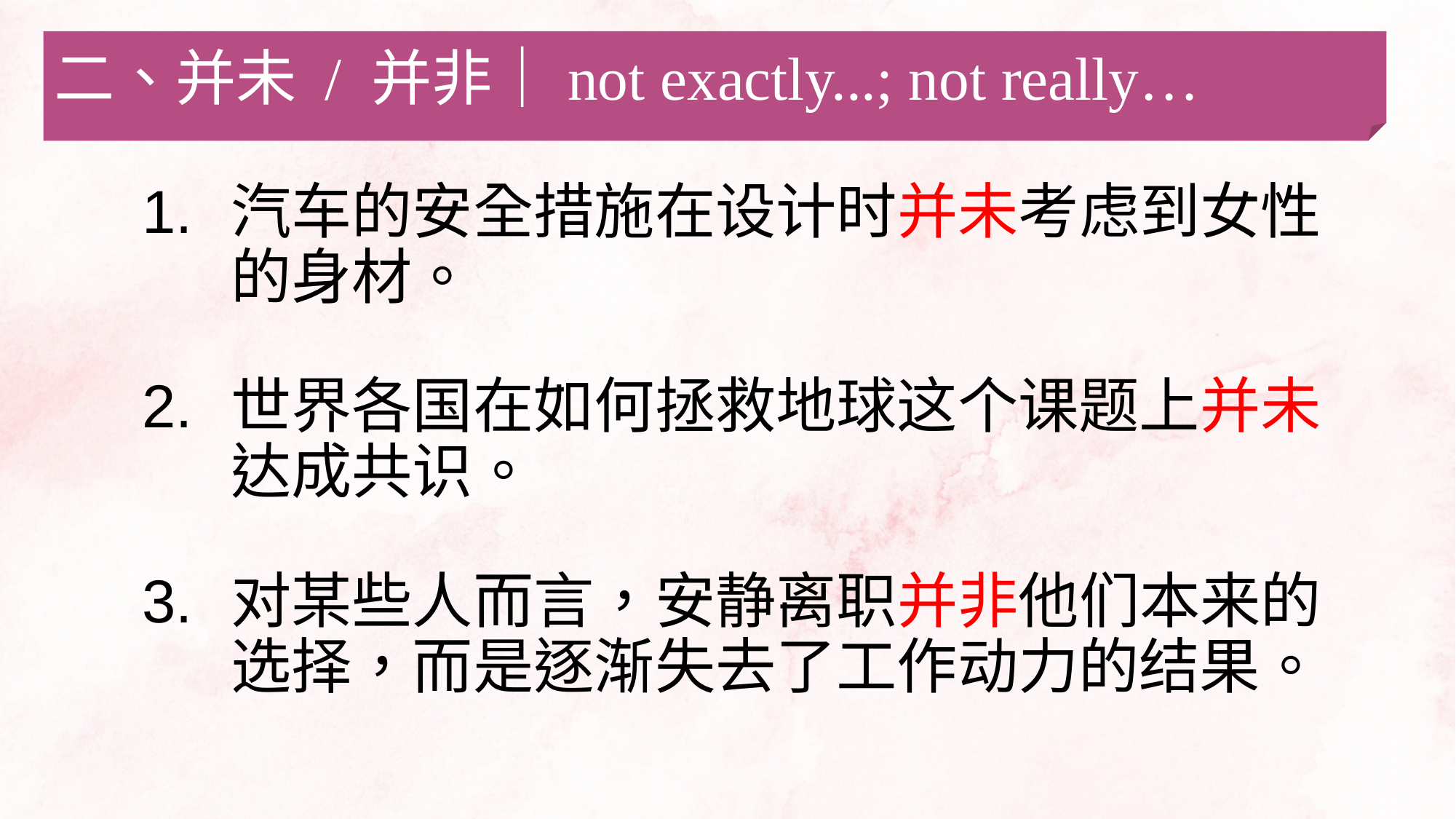

二、并未 / 并非｜not exactly...; not really…
汽车的安全措施在设计时并未考虑到女性的身材。
世界各国在如何拯救地球这个课题上并未达成共识。
对某些人而言，安静离职并非他们本来的选择，而是逐渐失去了工作动力的结果。